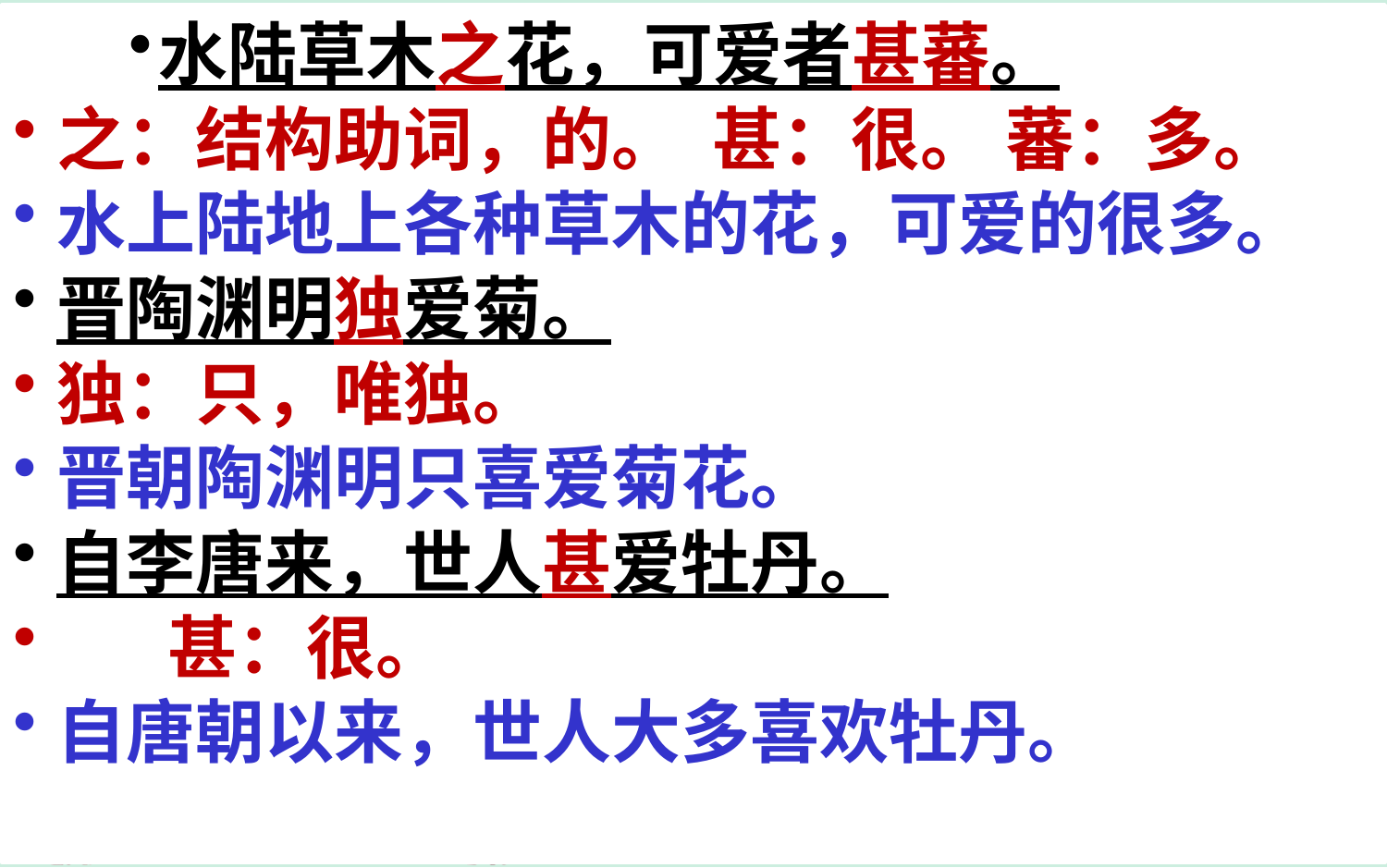

水陆草木之花，可爱者甚蕃。
之：结构助词，的。  甚：很。 蕃：多。
水上陆地上各种草木的花，可爱的很多。
晋陶渊明独爱菊。
独：只，唯独。
晋朝陶渊明只喜爱菊花。
自李唐来，世人甚爱牡丹。
      甚：很。
自唐朝以来，世人大多喜欢牡丹。

#